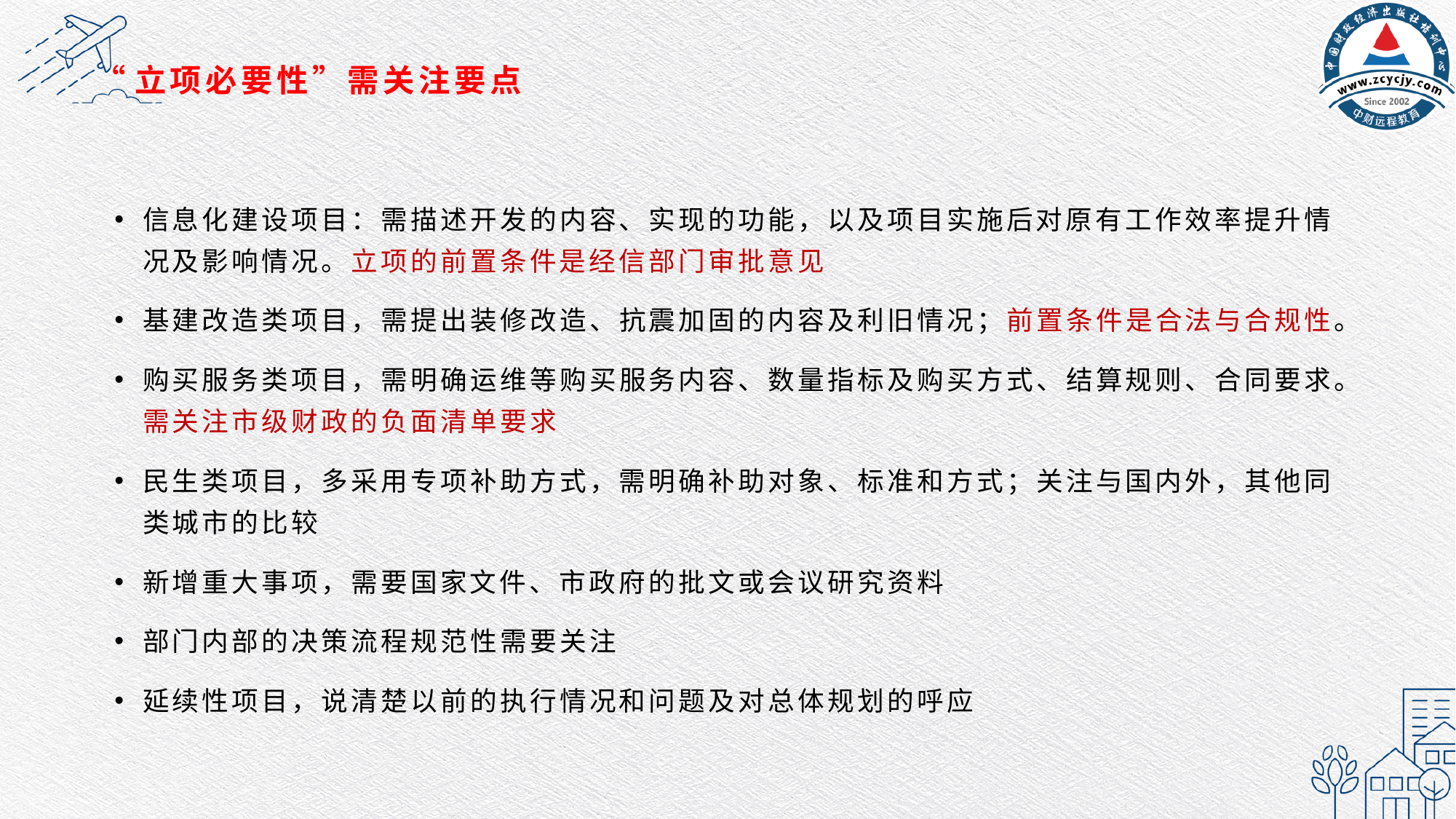

# “立项必要性”需关注要点
信息化建设项目：需描述开发的内容、实现的功能，以及项目实施后对原有工作效率提升情况及影响情况。立项的前置条件是经信部门审批意见
基建改造类项目，需提出装修改造、抗震加固的内容及利旧情况；前置条件是合法与合规性。
购买服务类项目，需明确运维等购买服务内容、数量指标及购买方式、结算规则、合同要求。需关注市级财政的负面清单要求
民生类项目，多采用专项补助方式，需明确补助对象、标准和方式；关注与国内外，其他同类城市的比较
新增重大事项，需要国家文件、市政府的批文或会议研究资料
部门内部的决策流程规范性需要关注
延续性项目，说清楚以前的执行情况和问题及对总体规划的呼应